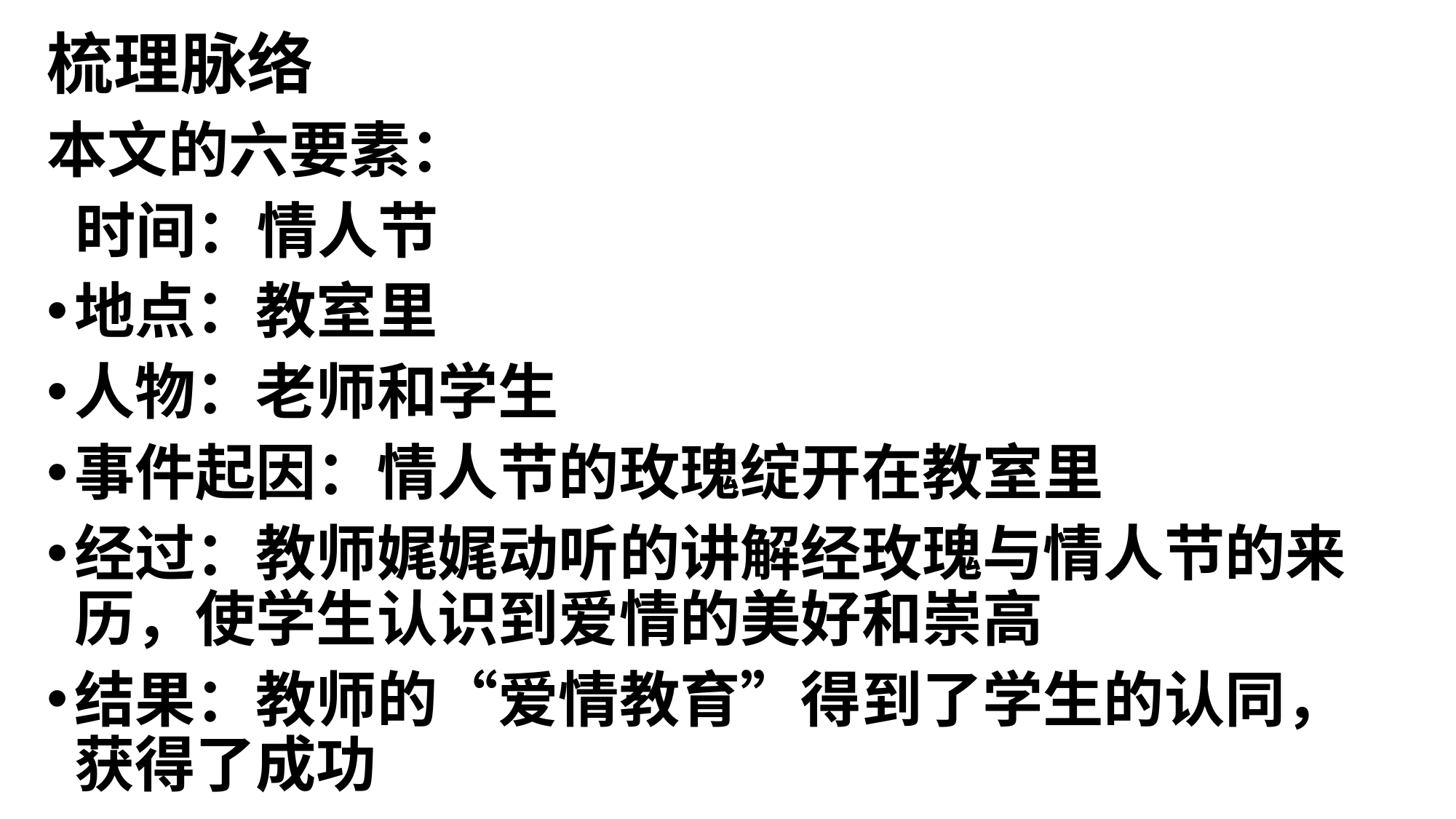

# 梳理脉络
本文的六要素：
 时间：情人节
地点：教室里
人物：老师和学生
事件起因：情人节的玫瑰绽开在教室里
经过：教师娓娓动听的讲解经玫瑰与情人节的来历，使学生认识到爱情的美好和崇高
结果：教师的“爱情教育”得到了学生的认同，获得了成功